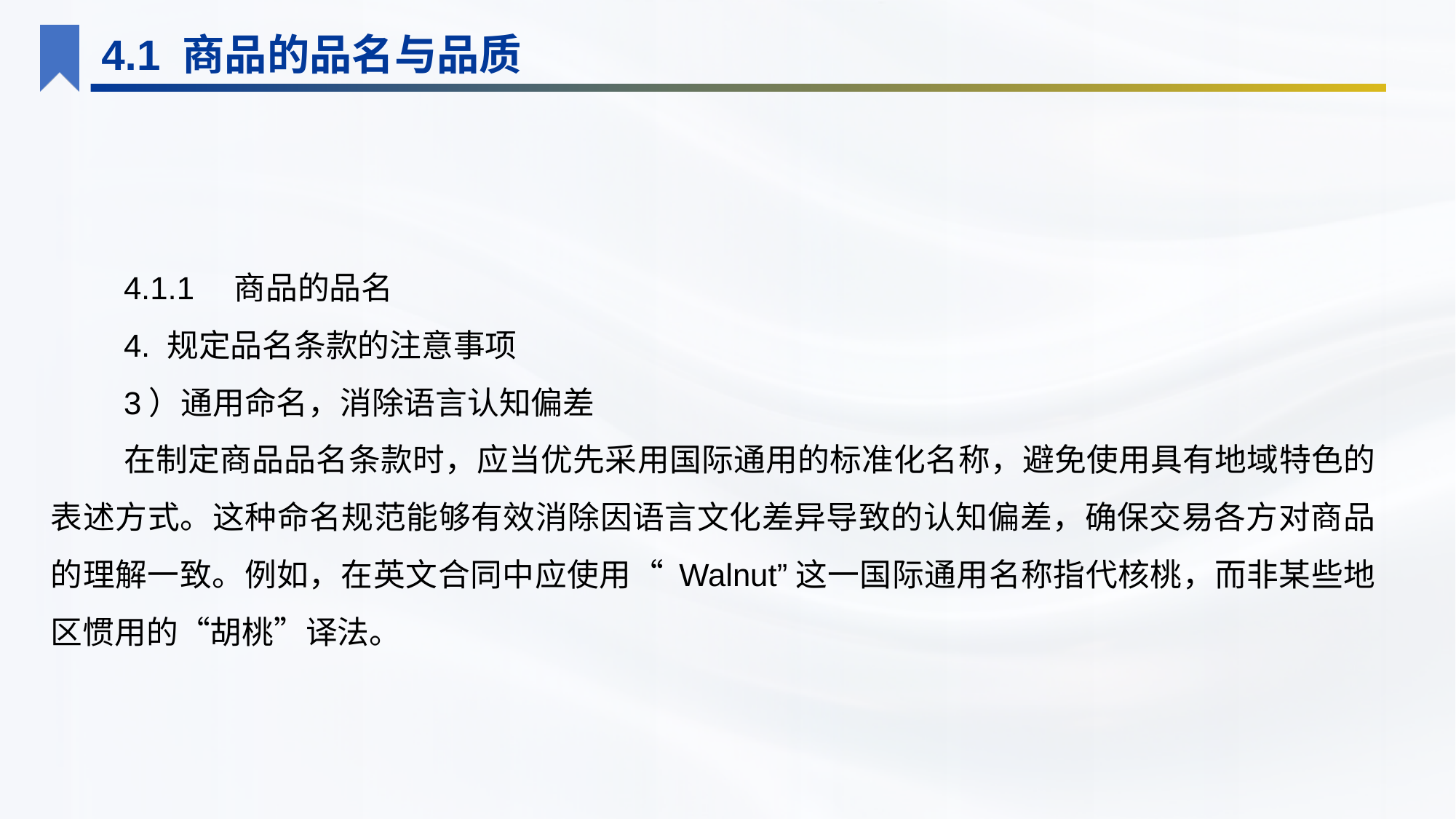

4.1 商品的品名与品质
4.1.1　商品的品名
4. 规定品名条款的注意事项
3）通用命名，消除语言认知偏差
在制定商品品名条款时，应当优先采用国际通用的标准化名称，避免使用具有地域特色的表述方式。这种命名规范能够有效消除因语言文化差异导致的认知偏差，确保交易各方对商品的理解一致。例如，在英文合同中应使用“ Walnut”这一国际通用名称指代核桃，而非某些地区惯用的“胡桃”译法。